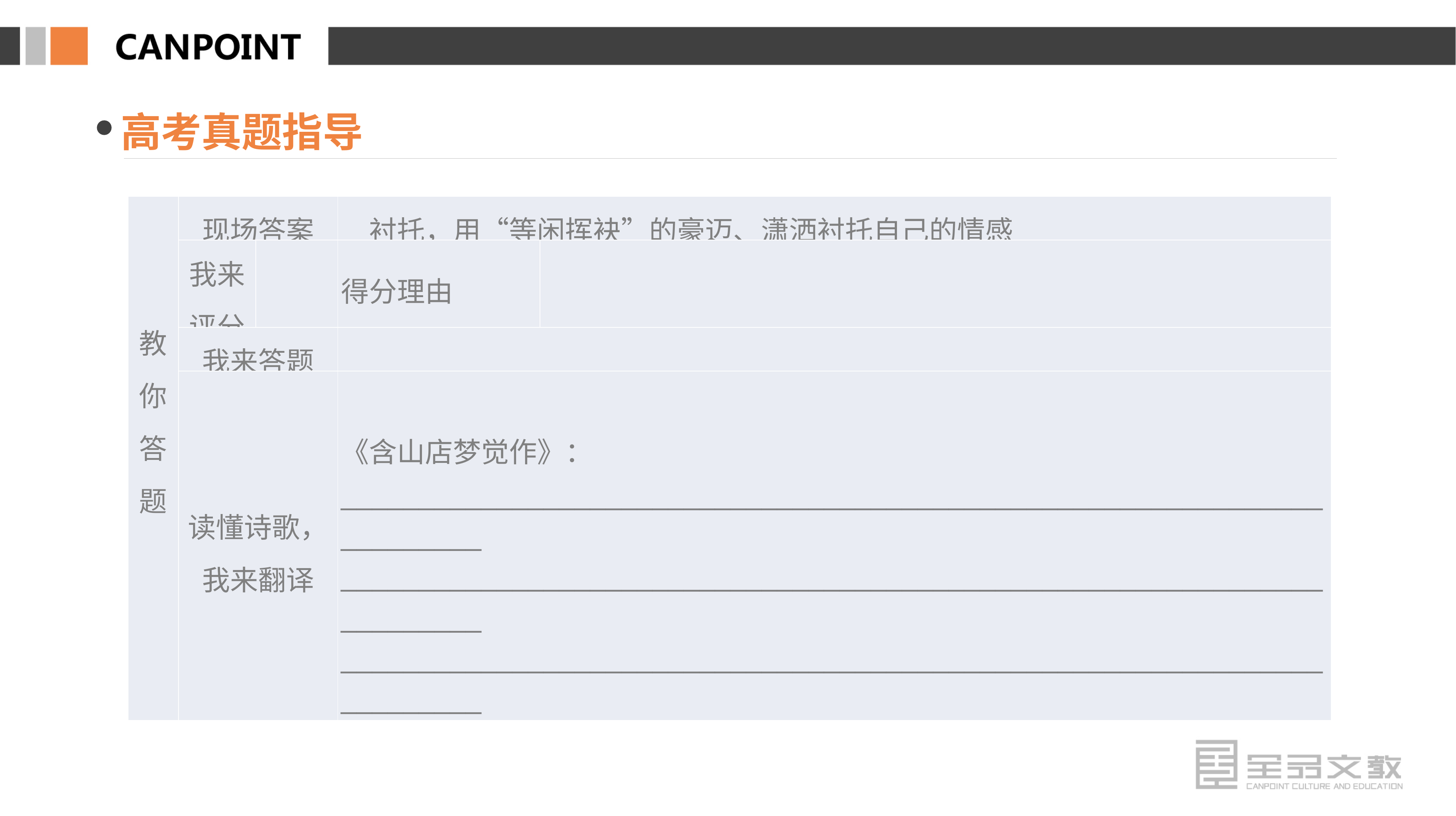

高考真题指导

| 教你 答题 | 现场答案 |  | 衬托，用“等闲挥袂”的豪迈、潇洒衬托自己的情感 |  |
| --- | --- | --- | --- | --- |
|  | 我来评分 |  | 得分理由 |  |
|  | 我来答题 |  |  |  |
|  | 读懂诗歌，我来翻译 |  | 《含山店梦觉作》：\_\_\_\_\_\_\_\_\_\_\_\_\_\_\_\_\_\_\_\_\_\_\_\_\_\_\_\_\_\_\_\_\_\_\_\_\_\_\_\_\_\_\_\_\_\_\_\_\_\_\_\_\_\_\_\_\_\_\_\_\_\_\_\_\_\_\_\_\_\_\_\_ \_\_\_\_\_\_\_\_\_\_\_\_\_\_\_\_\_\_\_\_\_\_\_\_\_\_\_\_\_\_\_\_\_\_\_\_\_\_\_\_\_\_\_\_\_\_\_\_\_\_\_\_\_\_\_\_\_\_\_\_\_\_\_\_\_\_\_\_\_\_\_\_ \_\_\_\_\_\_\_\_\_\_\_\_\_\_\_\_\_\_\_\_\_\_\_\_\_\_\_\_\_\_\_\_\_\_\_\_\_\_\_\_\_\_\_\_\_\_\_\_\_\_\_\_\_\_\_\_\_\_\_\_\_\_\_\_\_\_\_\_\_\_\_\_ |  |